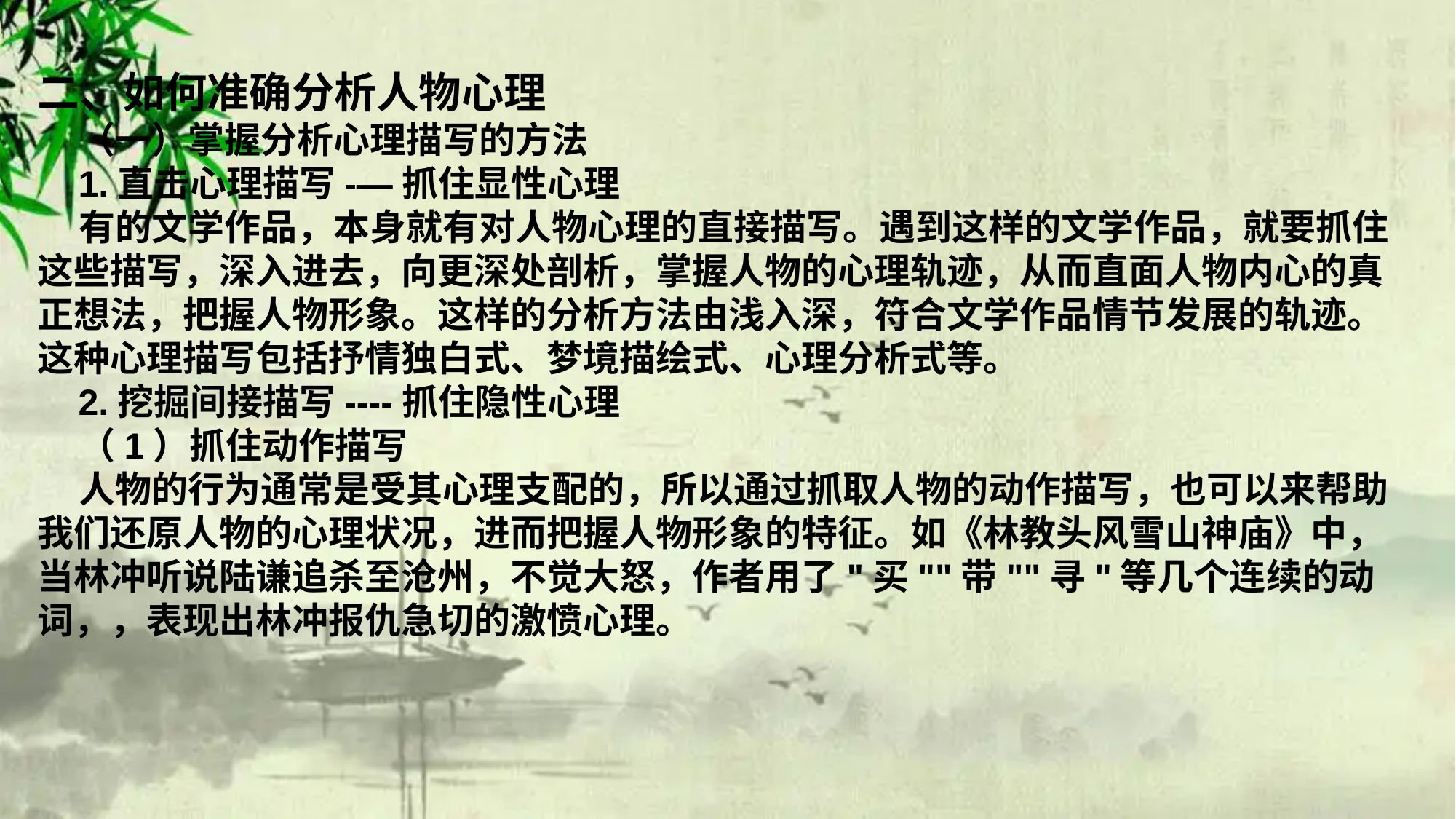

二、如何准确分析人物心理
    （一）掌握分析心理描写的方法
    1.直击心理描写-—抓住显性心理
    有的文学作品，本身就有对人物心理的直接描写。遇到这样的文学作品，就要抓住这些描写，深入进去，向更深处剖析，掌握人物的心理轨迹，从而直面人物内心的真正想法，把握人物形象。这样的分析方法由浅入深，符合文学作品情节发展的轨迹。这种心理描写包括抒情独白式、梦境描绘式、心理分析式等。
    2.挖掘间接描写----抓住隐性心理
    （1）抓住动作描写
    人物的行为通常是受其心理支配的，所以通过抓取人物的动作描写，也可以来帮助我们还原人物的心理状况，进而把握人物形象的特征。如《林教头风雪山神庙》中，当林冲听说陆谦追杀至沧州，不觉大怒，作者用了"买""带""寻"等几个连续的动词，，表现出林冲报仇急切的激愤心理。